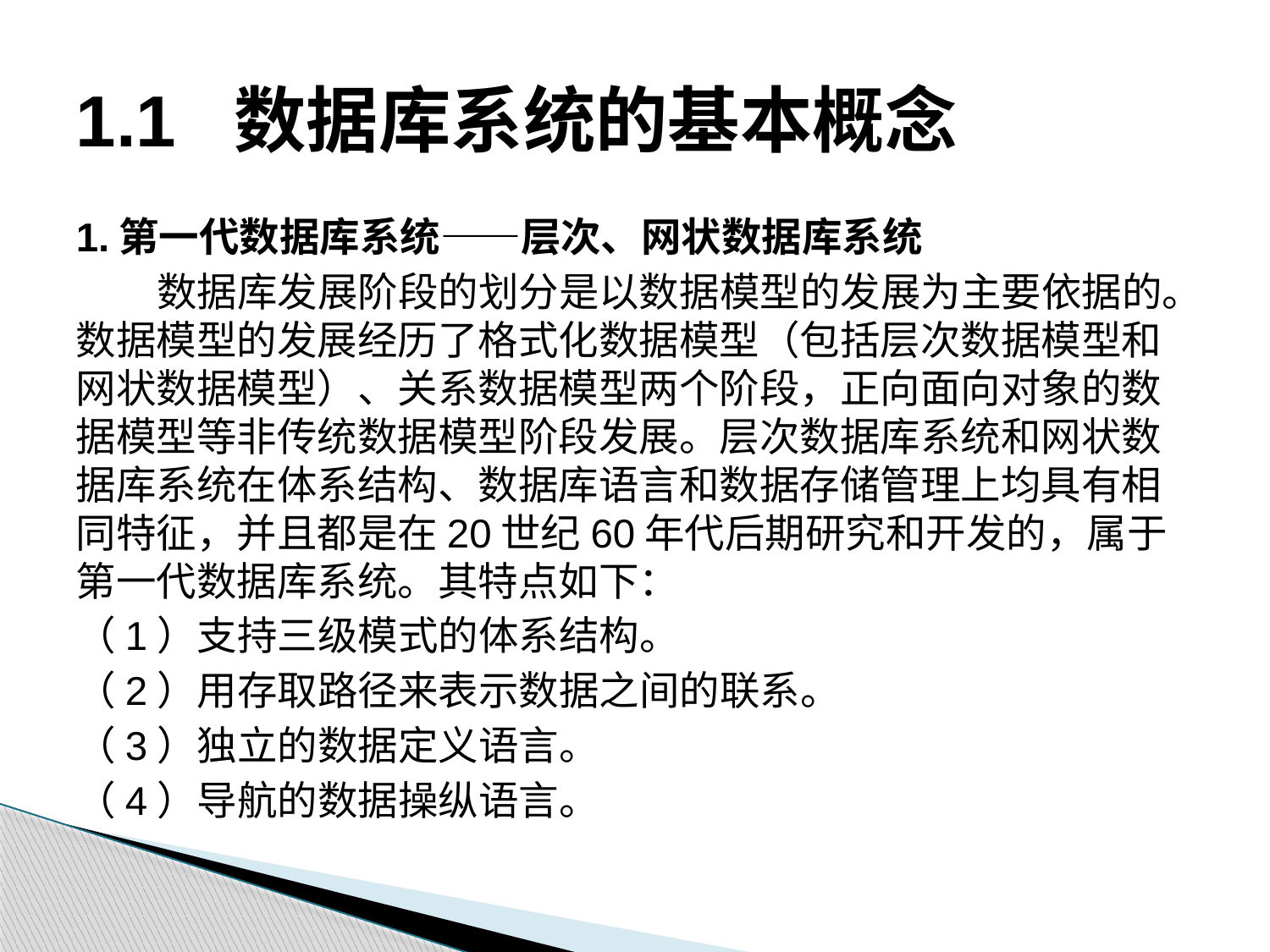

# 1.1  数据库系统的基本概念
1.第一代数据库系统——层次、网状数据库系统
数据库发展阶段的划分是以数据模型的发展为主要依据的。数据模型的发展经历了格式化数据模型（包括层次数据模型和网状数据模型）、关系数据模型两个阶段，正向面向对象的数据模型等非传统数据模型阶段发展。层次数据库系统和网状数据库系统在体系结构、数据库语言和数据存储管理上均具有相同特征，并且都是在20世纪60年代后期研究和开发的，属于第一代数据库系统。其特点如下：
（1）支持三级模式的体系结构。
（2）用存取路径来表示数据之间的联系。
（3）独立的数据定义语言。
（4）导航的数据操纵语言。